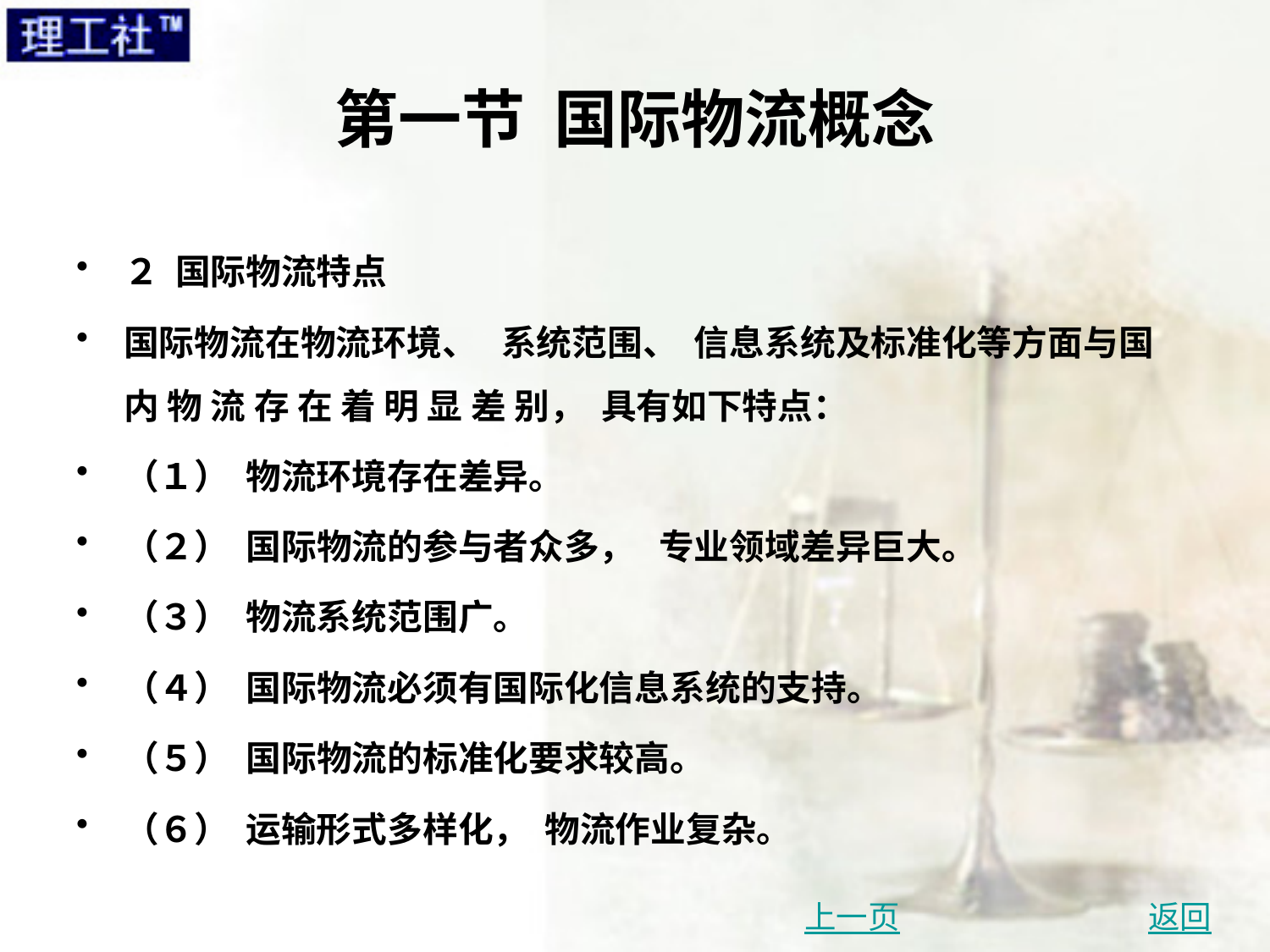

# 第一节  国际物流概念
２  国际物流特点
国际物流在物流环境、   系统范围、  信息系统及标准化等方面与国 内 物 流 存 在 着 明 显 差 别，  具有如下特点：
（１）  物流环境存在差异。
（２）  国际物流的参与者众多，   专业领域差异巨大。
（３）  物流系统范围广。
（４）  国际物流必须有国际化信息系统的支持。
（５）  国际物流的标准化要求较高。
（６）  运输形式多样化，  物流作业复杂。

上一页
返回